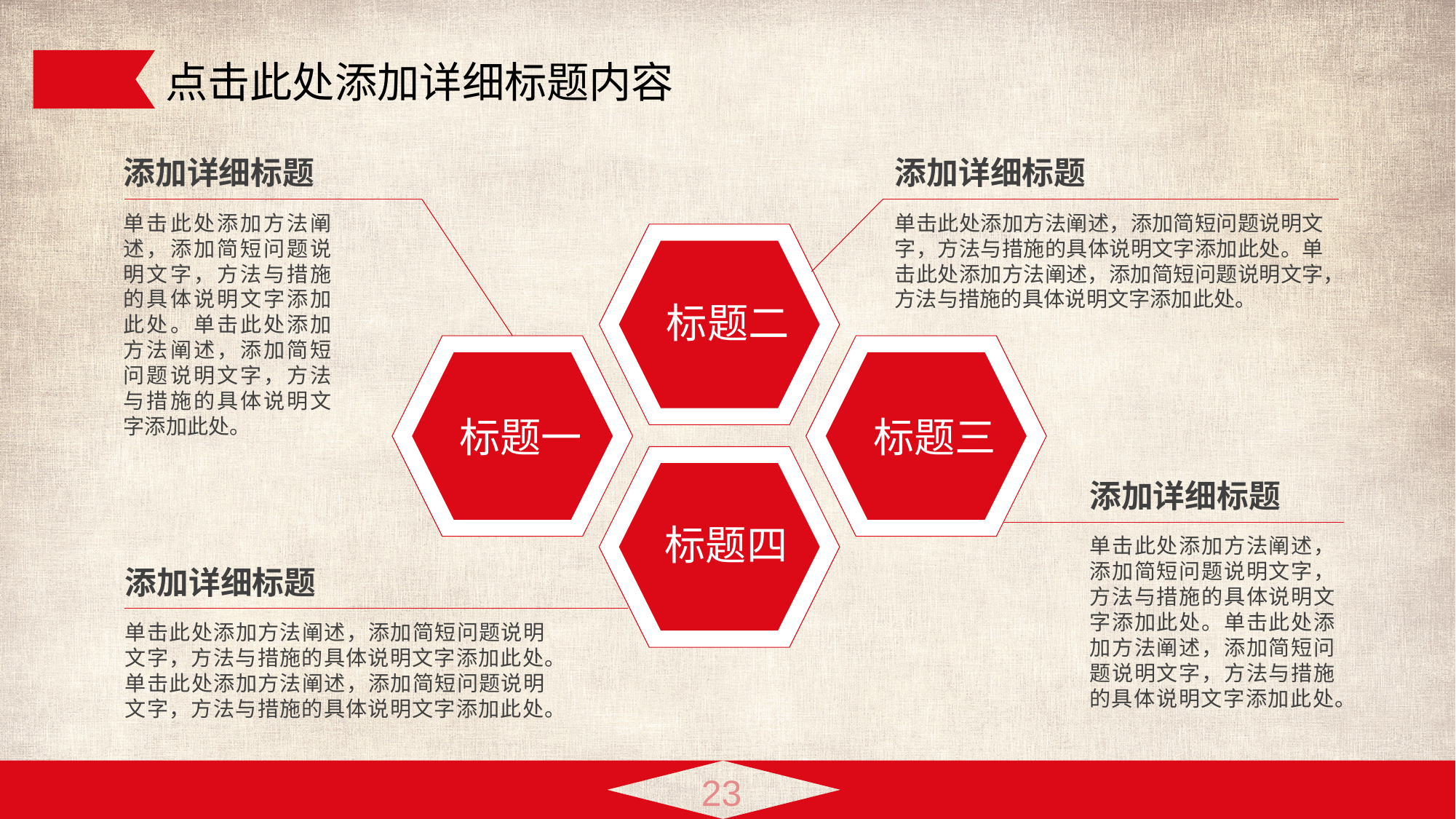

点击此处添加详细标题内容
添加详细标题
添加详细标题
单击此处添加方法阐述，添加简短问题说明文字，方法与措施的具体说明文字添加此处。单击此处添加方法阐述，添加简短问题说明文字，方法与措施的具体说明文字添加此处。
单击此处添加方法阐述，添加简短问题说明文字，方法与措施的具体说明文字添加此处。单击此处添加方法阐述，添加简短问题说明文字，方法与措施的具体说明文字添加此处。

标题二

标题一

标题三

标题四
添加详细标题
单击此处添加方法阐述，添加简短问题说明文字，方法与措施的具体说明文字添加此处。单击此处添加方法阐述，添加简短问题说明文字，方法与措施的具体说明文字添加此处。
添加详细标题
单击此处添加方法阐述，添加简短问题说明文字，方法与措施的具体说明文字添加此处。单击此处添加方法阐述，添加简短问题说明文字，方法与措施的具体说明文字添加此处。
23